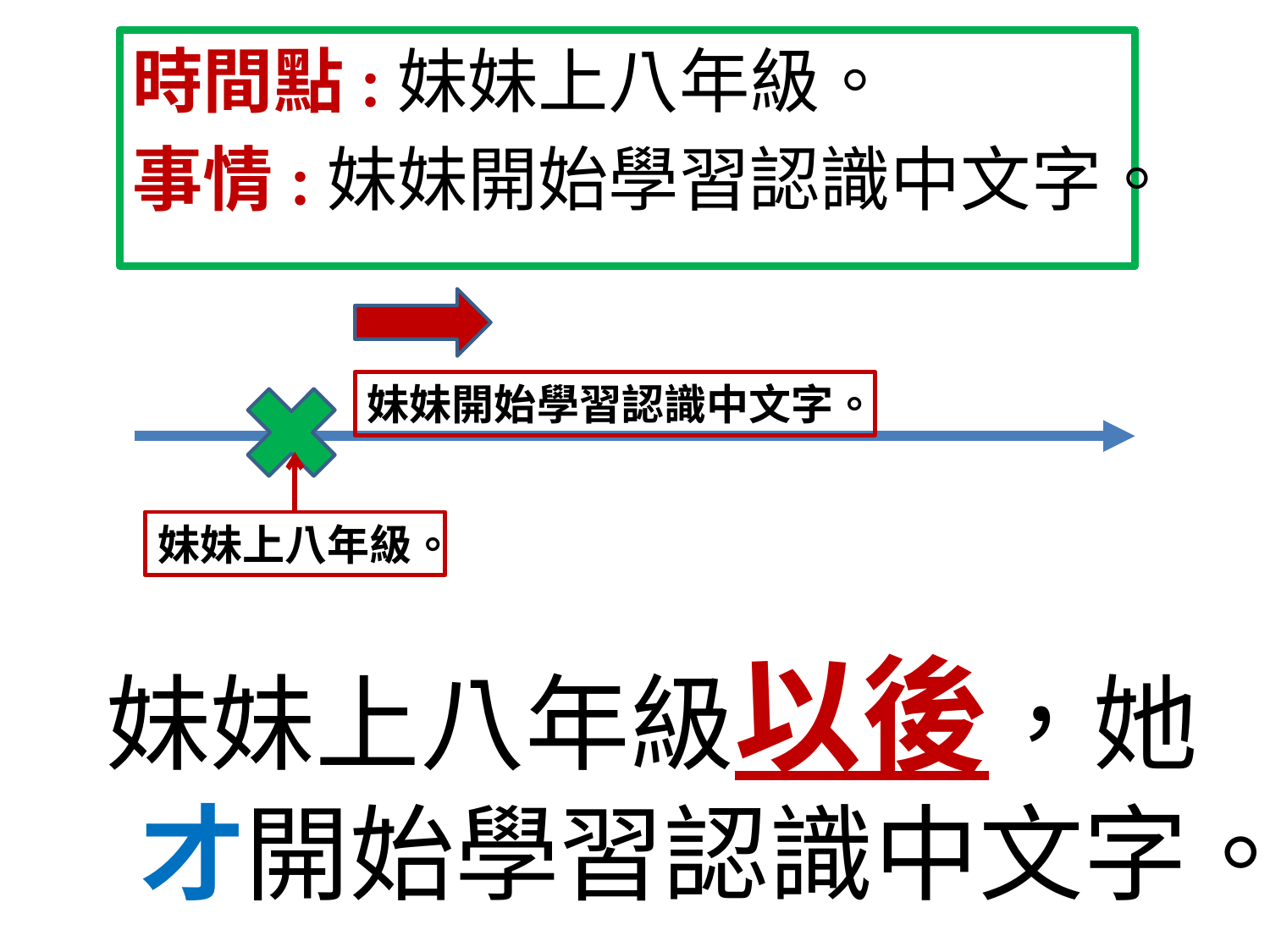

時間點:妹妹上八年級。
事情:妹妹開始學習認識中文字。

妹妹開始學習認識中文字。
妹妹上八年級。
   妹妹上八年級以後，她
   才開始學習認識中文字。